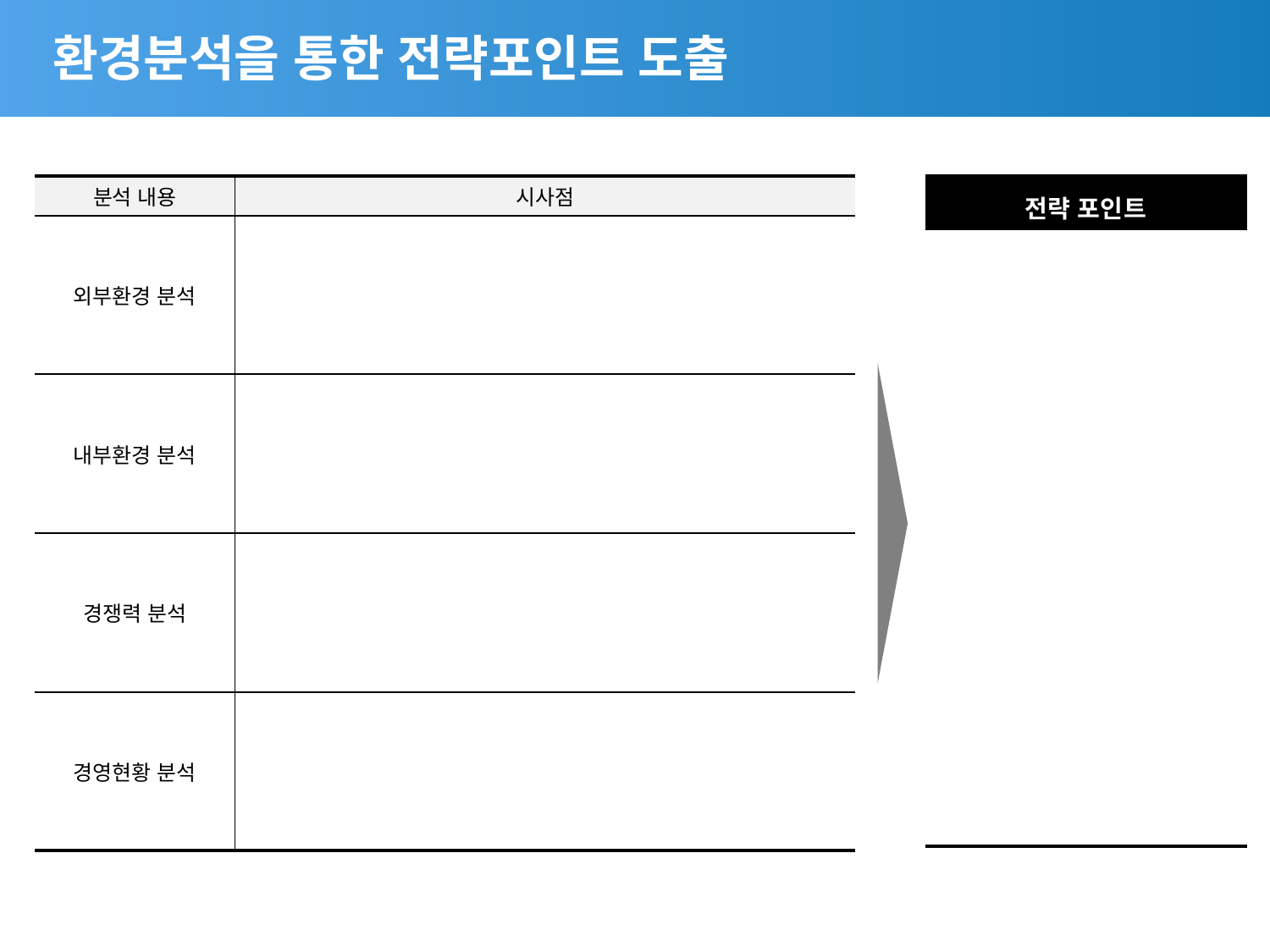

# 환경분석을 통한 전략포인트 도출
| 분석 내용 | 시사점 |
| --- | --- |
| 외부환경 분석 |  |
| 내부환경 분석 |  |
| 경쟁력 분석 |  |
| 경영현황 분석 |  |
| 전략 포인트 |
| --- |
|  |